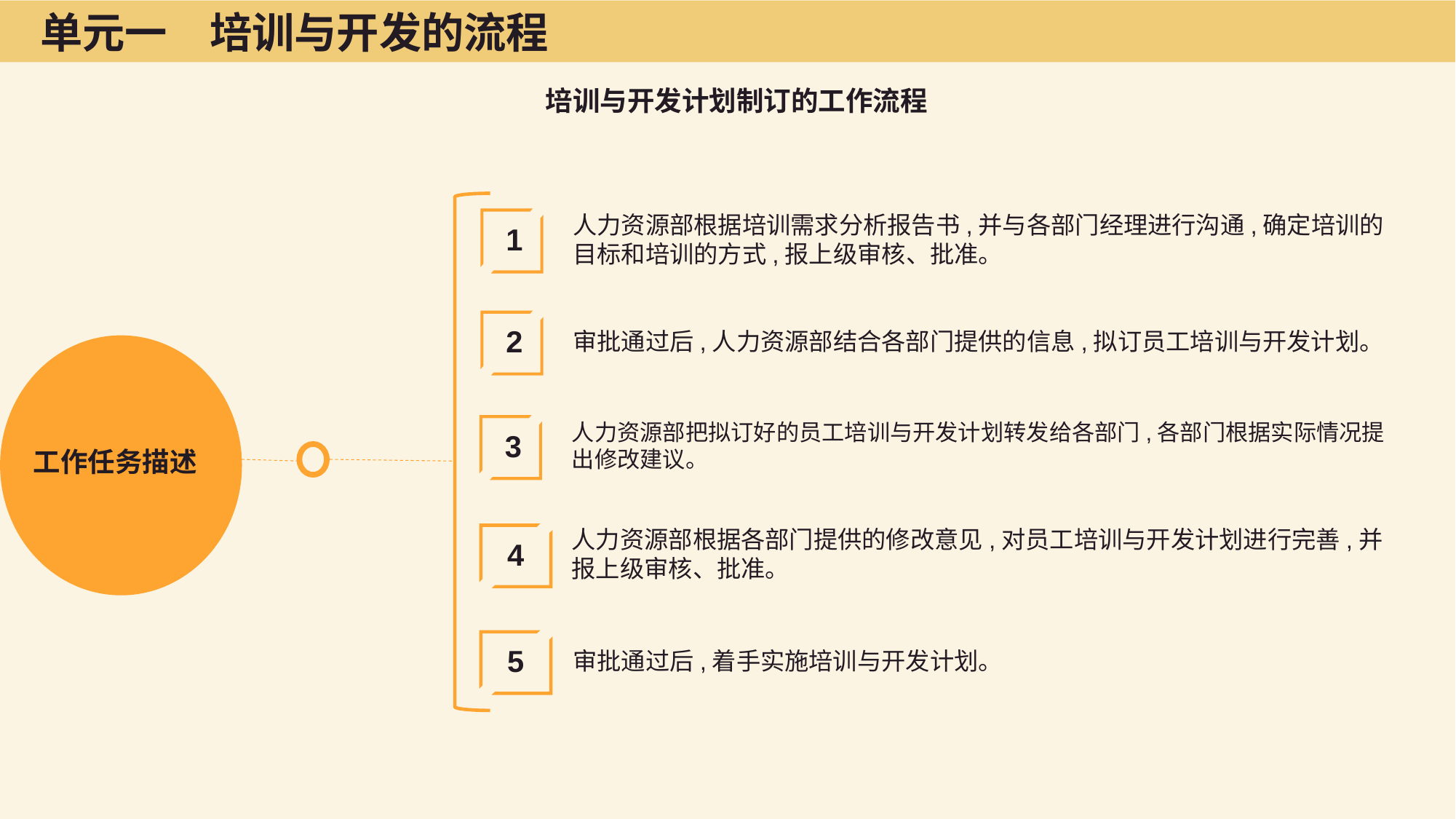

单元一　培训与开发的流程
培训与开发计划制订的工作流程

人力资源部根据培训需求分析报告书,并与各部门经理进行沟通,确定培训的目标和培训的方式,报上级审核、批准。

1
审批通过后,人力资源部结合各部门提供的信息,拟订员工培训与开发计划。

2

人力资源部把拟订好的员工培训与开发计划转发给各部门,各部门根据实际情况提出修改建议。

3
工作任务描述

人力资源部根据各部门提供的修改意见,对员工培训与开发计划进行完善,并报上级审核、批准。

4
审批通过后,着手实施培训与开发计划。

5